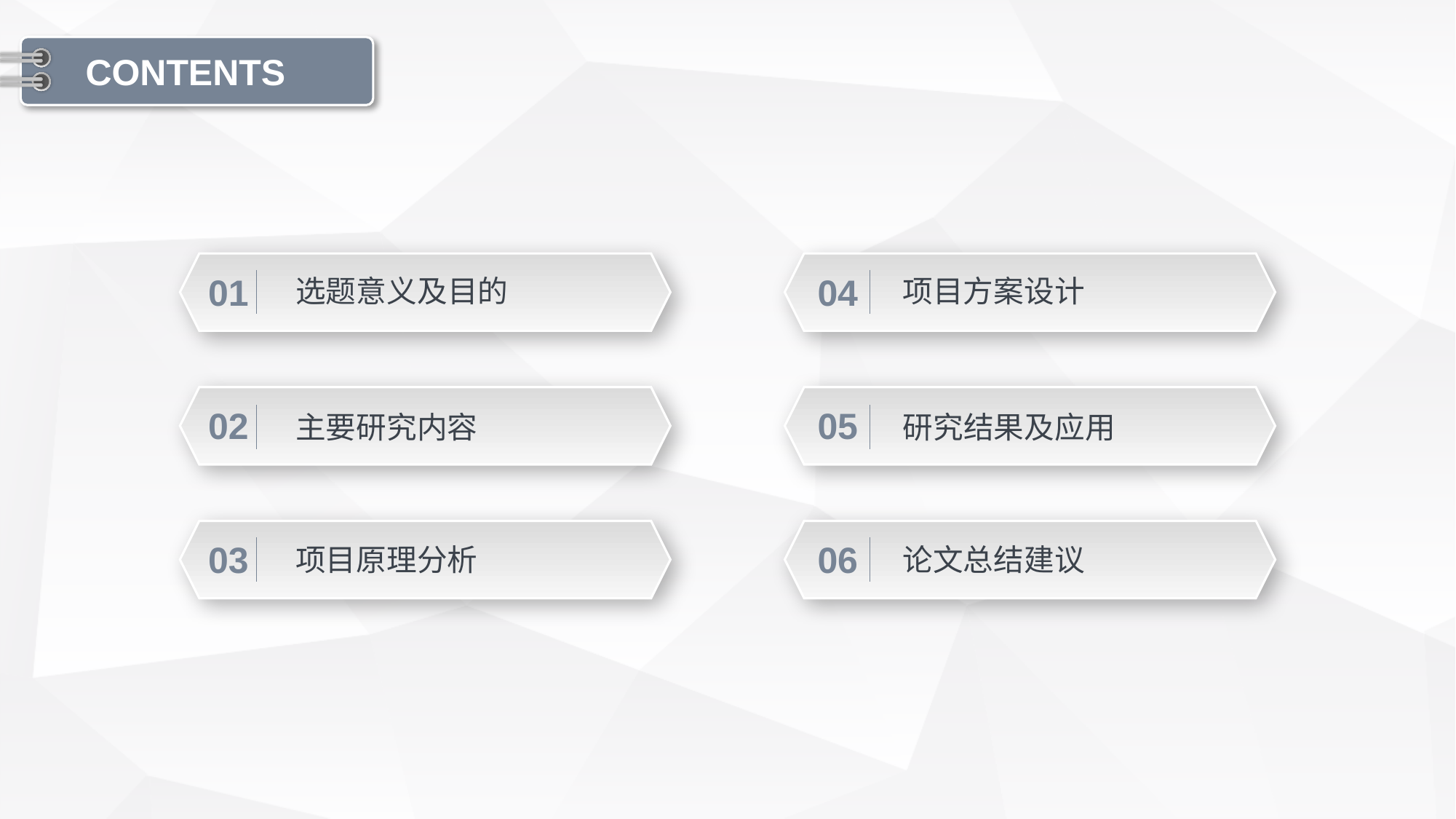

CONTENTS

01
选题意义及目的

04
项目方案设计

02
主要研究内容

05
研究结果及应用

03
项目原理分析

06
论文总结建议